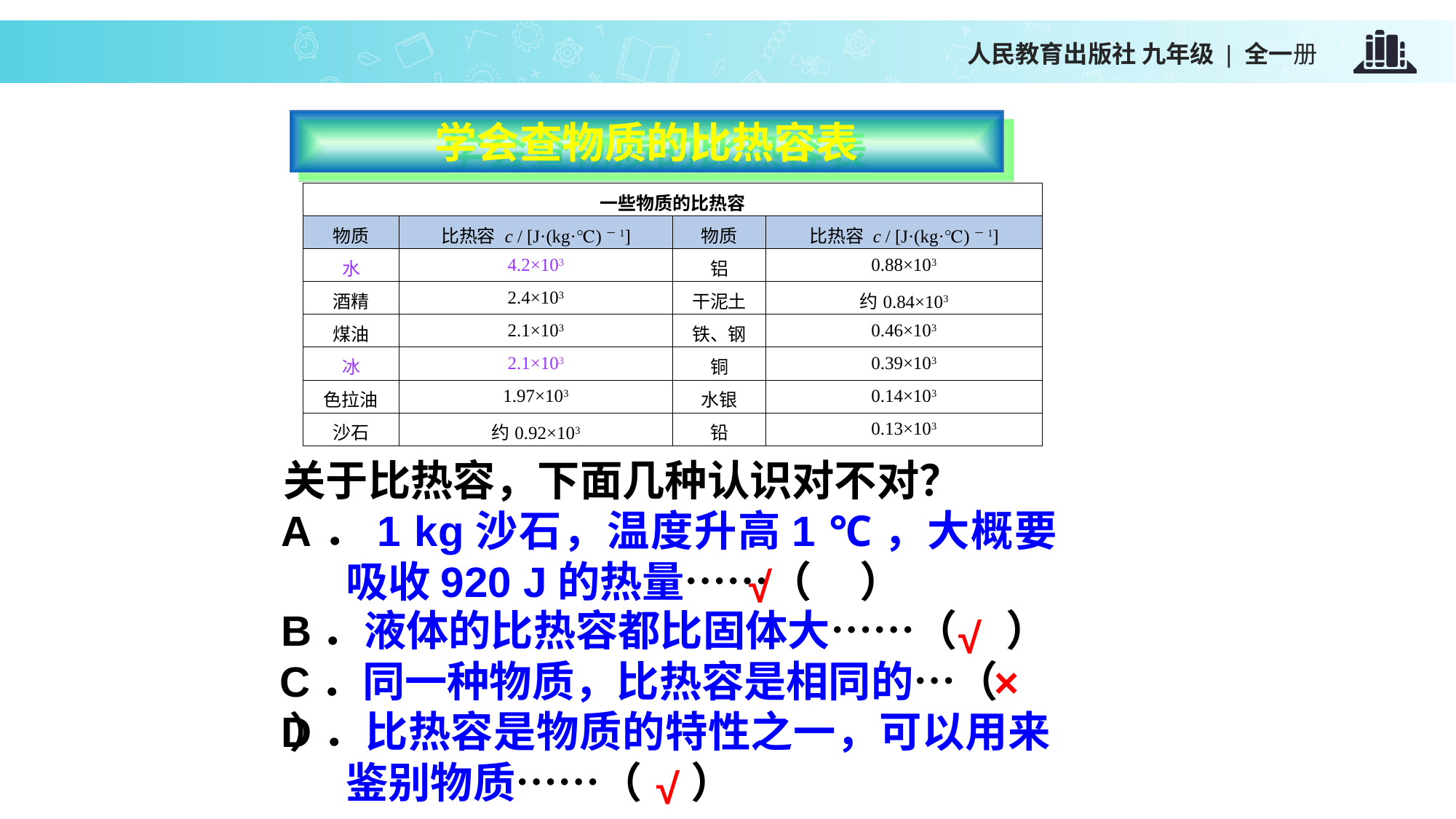

学会查物质的比热容表

| 一些物质的比热容 |  |  |  |
| --- | --- | --- | --- |
| 物质 | 比热容 c / [J·(kg·℃)－1] | 物质 | 比热容 c / [J·(kg·℃)－1] |
| 水 | 4.2×103 | 铝 | 0.88×103 |
| 酒精 | 2.4×103 | 干泥土 | 约0.84×103 |
| 煤油 | 2.1×103 | 铁、钢 | 0.46×103 |
| 冰 | 2.1×103 | 铜 | 0.39×103 |
| 色拉油 | 1.97×103 | 水银 | 0.14×103 |
| 沙石 | 约0.92×103 | 铅 | 0.13×103 |
关于比热容，下面几种认识对不对？
A．1 kg沙石，温度升高1 ℃，大概要吸收920 J的热量……（     ）
√
B．液体的比热容都比固体大……（     ）
√
C．同一种物质，比热容是相同的…（   ）
×
D．比热容是物质的特性之一，可以用来鉴别物质……（     ）
√